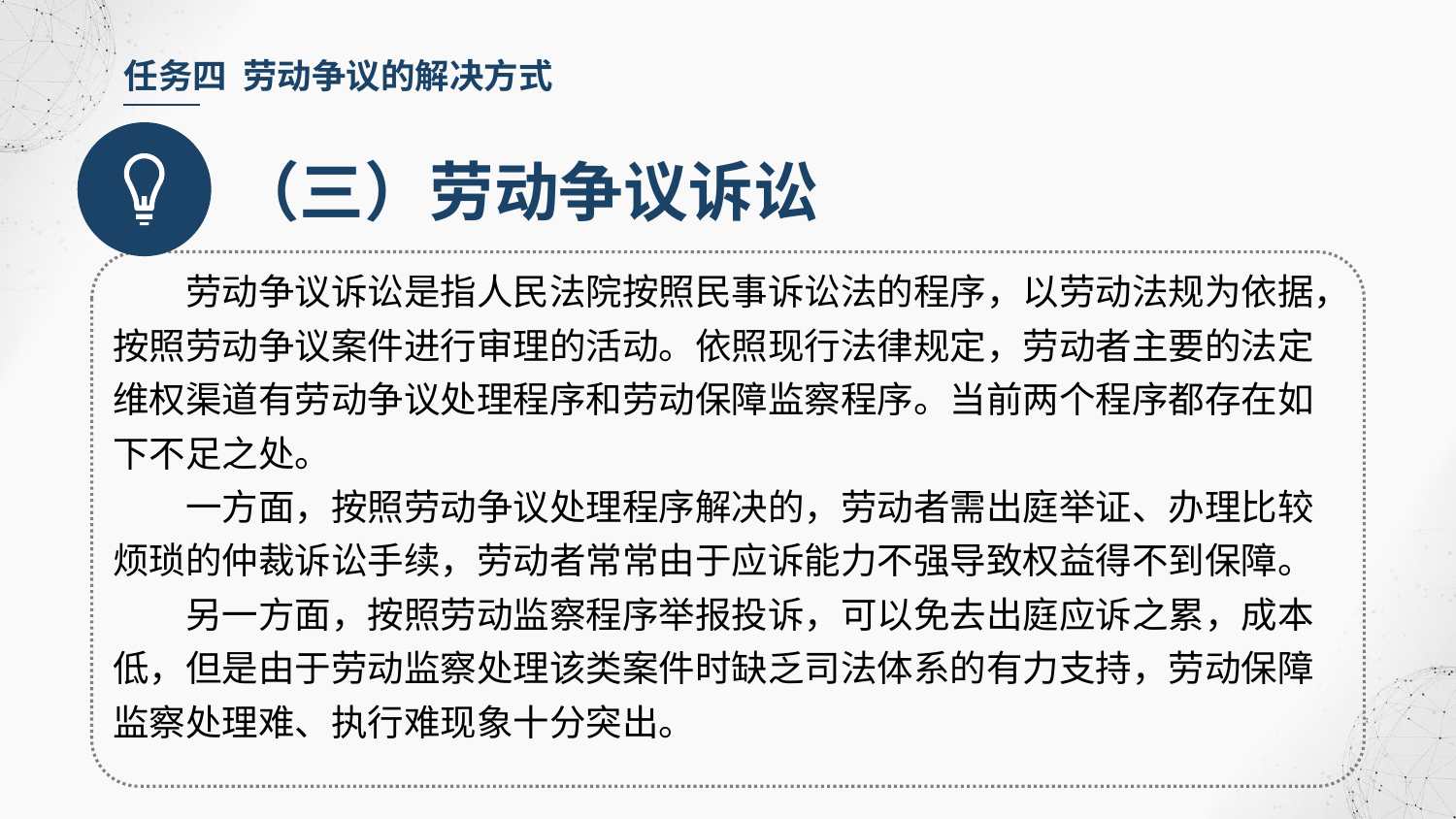

任务四  劳动争议的解决方式

（三）劳动争议诉讼
劳动争议诉讼是指人民法院按照民事诉讼法的程序，以劳动法规为依据，按照劳动争议案件进行审理的活动。依照现行法律规定，劳动者主要的法定维权渠道有劳动争议处理程序和劳动保障监察程序。当前两个程序都存在如下不足之处。
一方面，按照劳动争议处理程序解决的，劳动者需出庭举证、办理比较烦琐的仲裁诉讼手续，劳动者常常由于应诉能力不强导致权益得不到保障。
另一方面，按照劳动监察程序举报投诉，可以免去出庭应诉之累，成本低，但是由于劳动监察处理该类案件时缺乏司法体系的有力支持，劳动保障监察处理难、执行难现象十分突出。